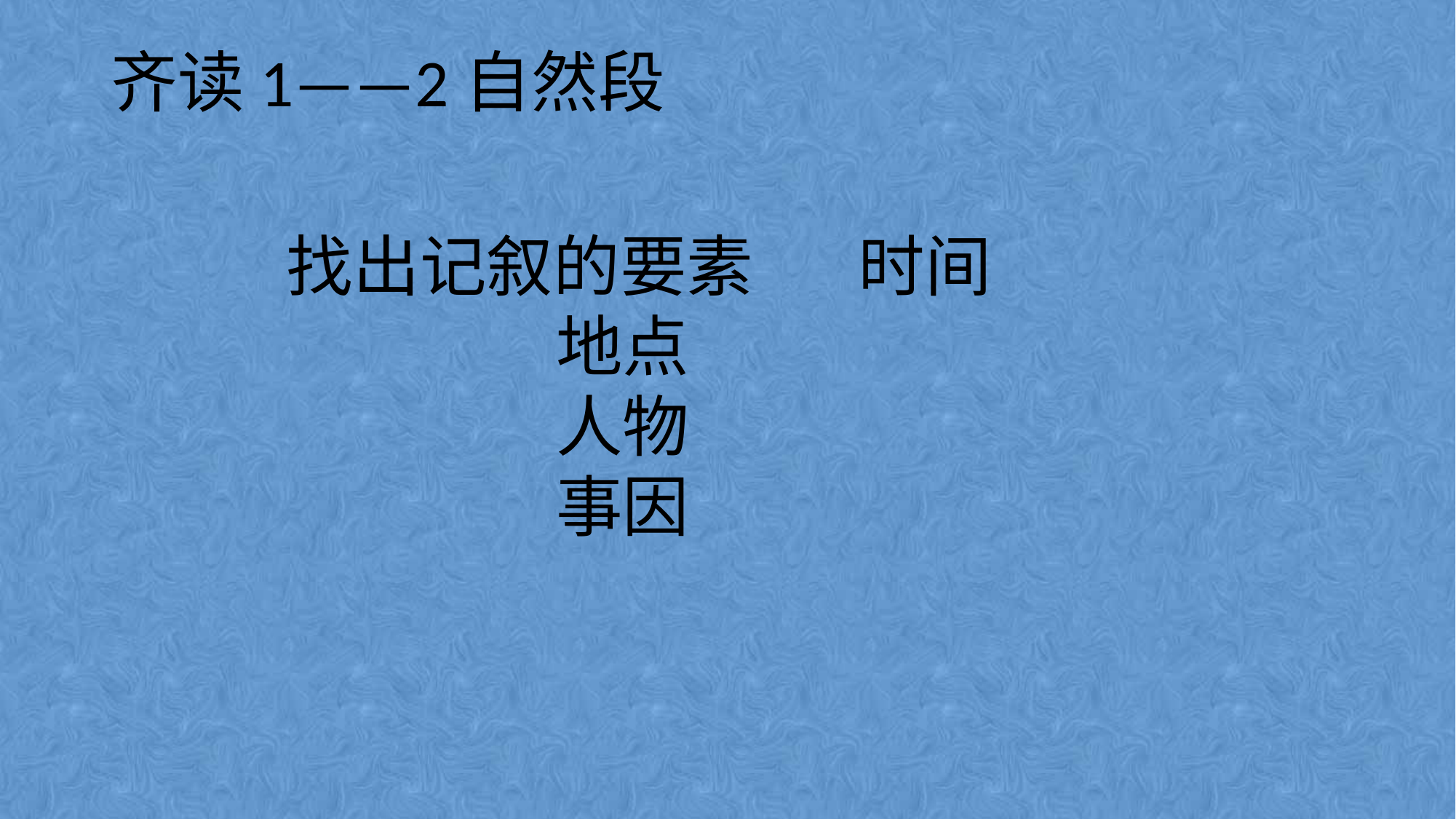

# 齐读1——2自然段
找出记叙的要素       时间
                 地点
                 人物
                 事因